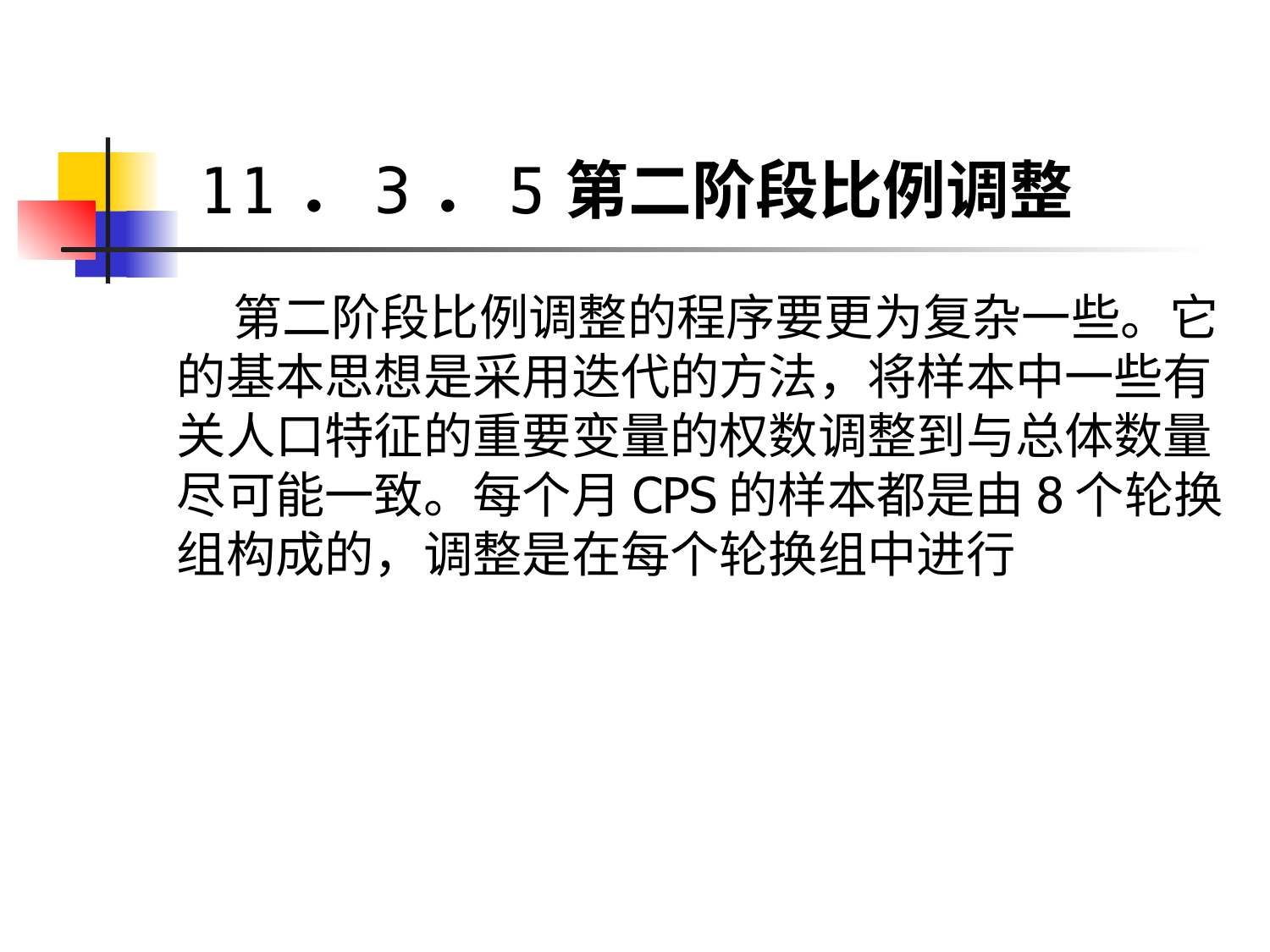

# 11．3．5第二阶段比例调整
    第二阶段比例调整的程序要更为复杂一些。它的基本思想是采用迭代的方法，将样本中一些有关人口特征的重要变量的权数调整到与总体数量尽可能一致。每个月CPS的样本都是由8个轮换组构成的，调整是在每个轮换组中进行